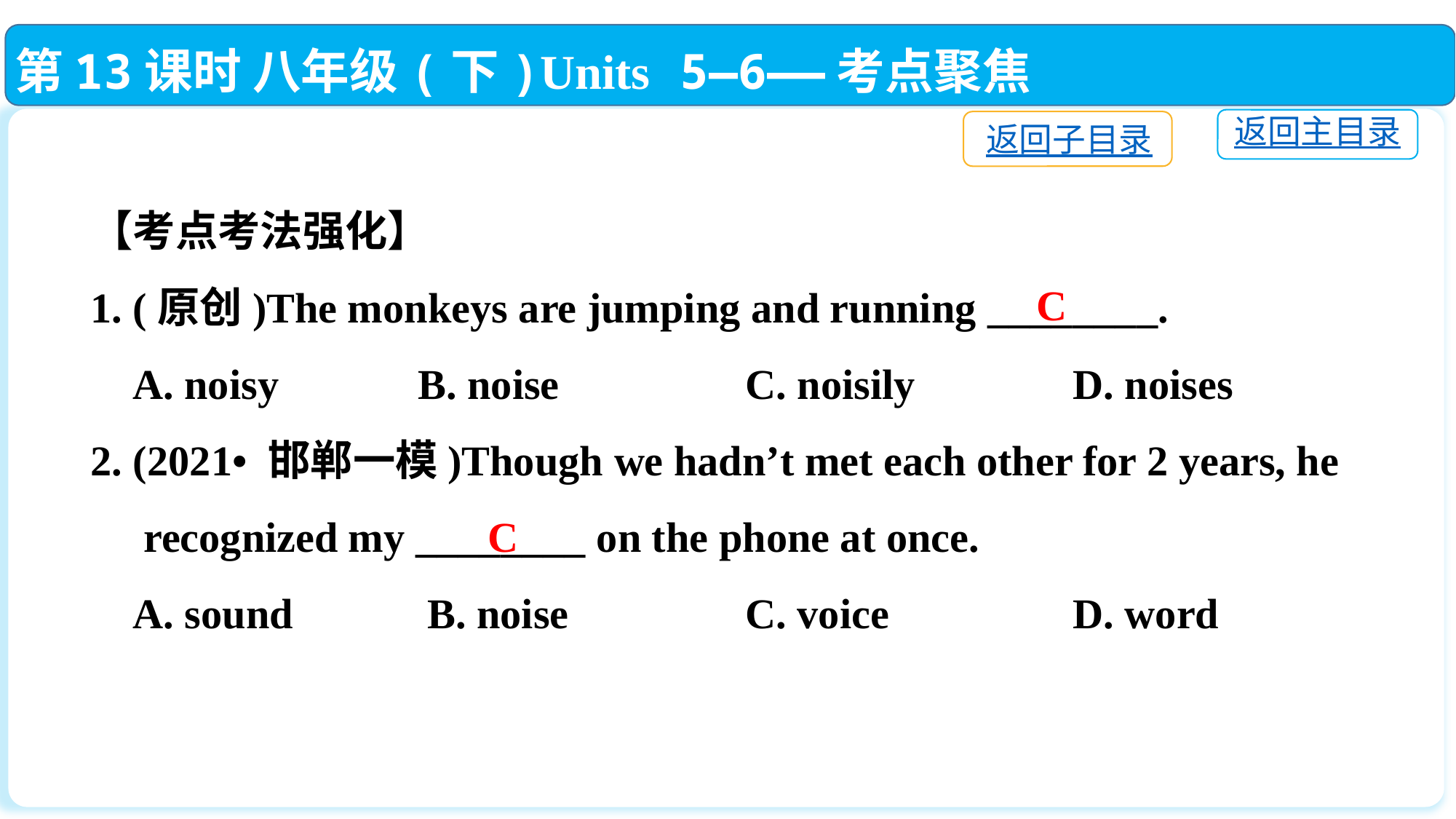

第13课时 八年级(下)Units 5—6——考点聚焦

返回主目录

返回子目录
【考点考法强化】
1. (原创)The monkeys are jumping and running ________.
    A. noisy		B. noise		C. noisily		D. noises
2. (2021• 邯郸一模)Though we hadn’t met each other for 2 years, he
     recognized my ________ on the phone at once.
    A. sound　　   B. noise		C. voice		D. word
C
C